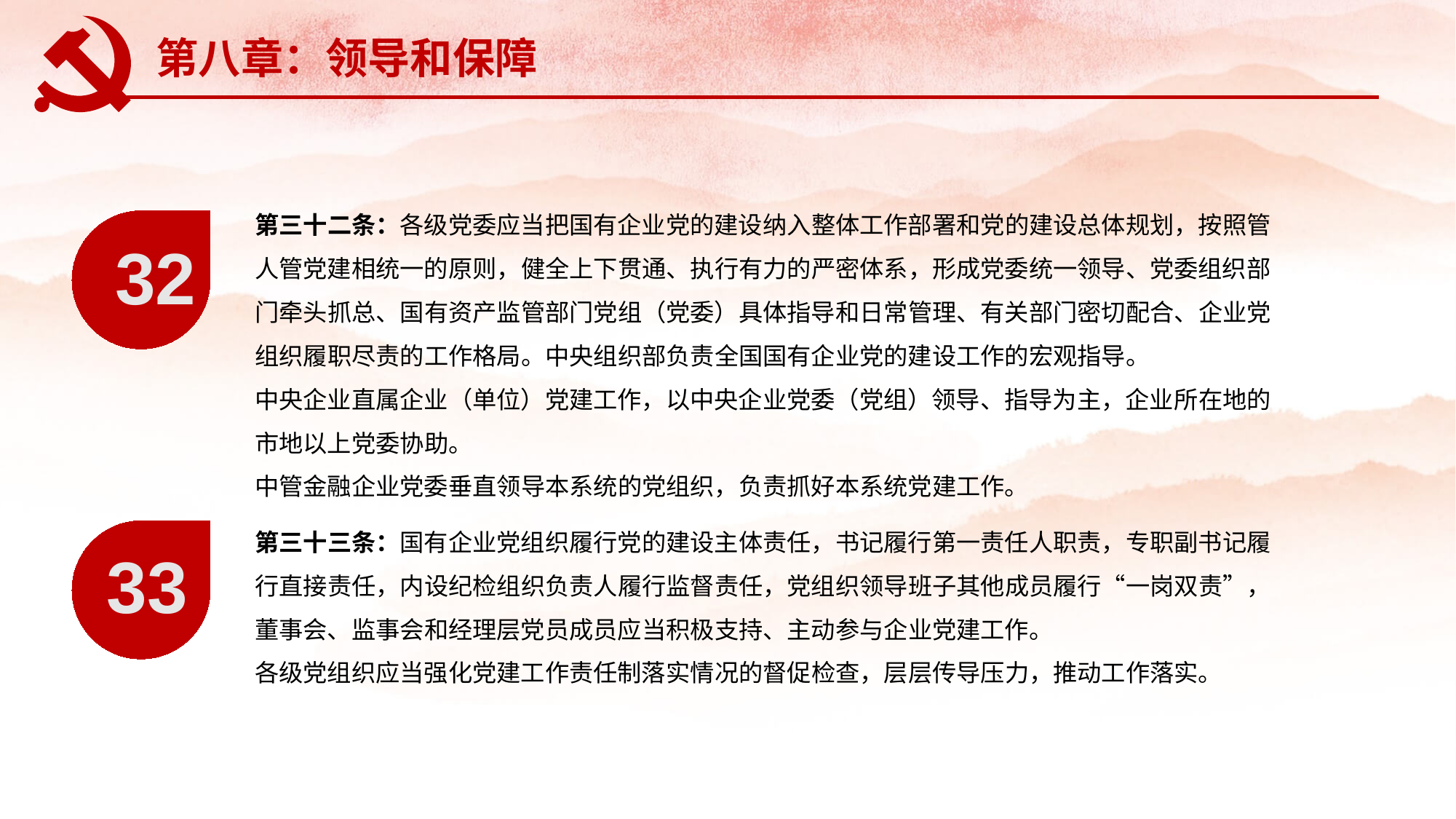

第八章：领导和保障
第三十二条：各级党委应当把国有企业党的建设纳入整体工作部署和党的建设总体规划，按照管人管党建相统一的原则，健全上下贯通、执行有力的严密体系，形成党委统一领导、党委组织部门牵头抓总、国有资产监管部门党组（党委）具体指导和日常管理、有关部门密切配合、企业党组织履职尽责的工作格局。中央组织部负责全国国有企业党的建设工作的宏观指导。
中央企业直属企业（单位）党建工作，以中央企业党委（党组）领导、指导为主，企业所在地的市地以上党委协助。
中管金融企业党委垂直领导本系统的党组织，负责抓好本系统党建工作。

32
第三十三条：国有企业党组织履行党的建设主体责任，书记履行第一责任人职责，专职副书记履行直接责任，内设纪检组织负责人履行监督责任，党组织领导班子其他成员履行“一岗双责”，董事会、监事会和经理层党员成员应当积极支持、主动参与企业党建工作。
各级党组织应当强化党建工作责任制落实情况的督促检查，层层传导压力，推动工作落实。

33